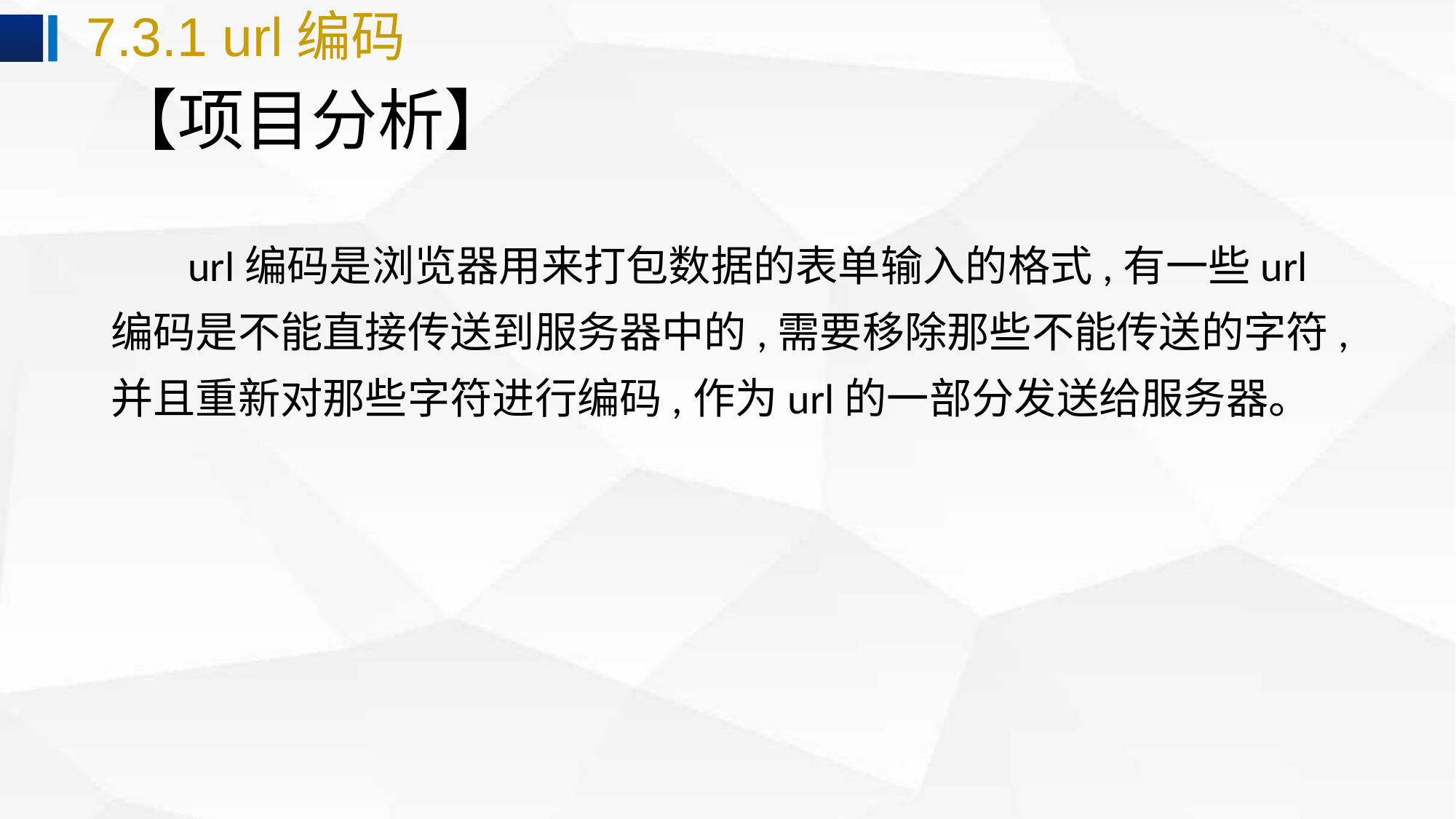

7.3.1 url编码

# 【项目分析】
        url编码是浏览器用来打包数据的表单输入的格式,有一些url编码是不能直接传送到服务器中的,需要移除那些不能传送的字符,并且重新对那些字符进行编码,作为url的一部分发送给服务器。